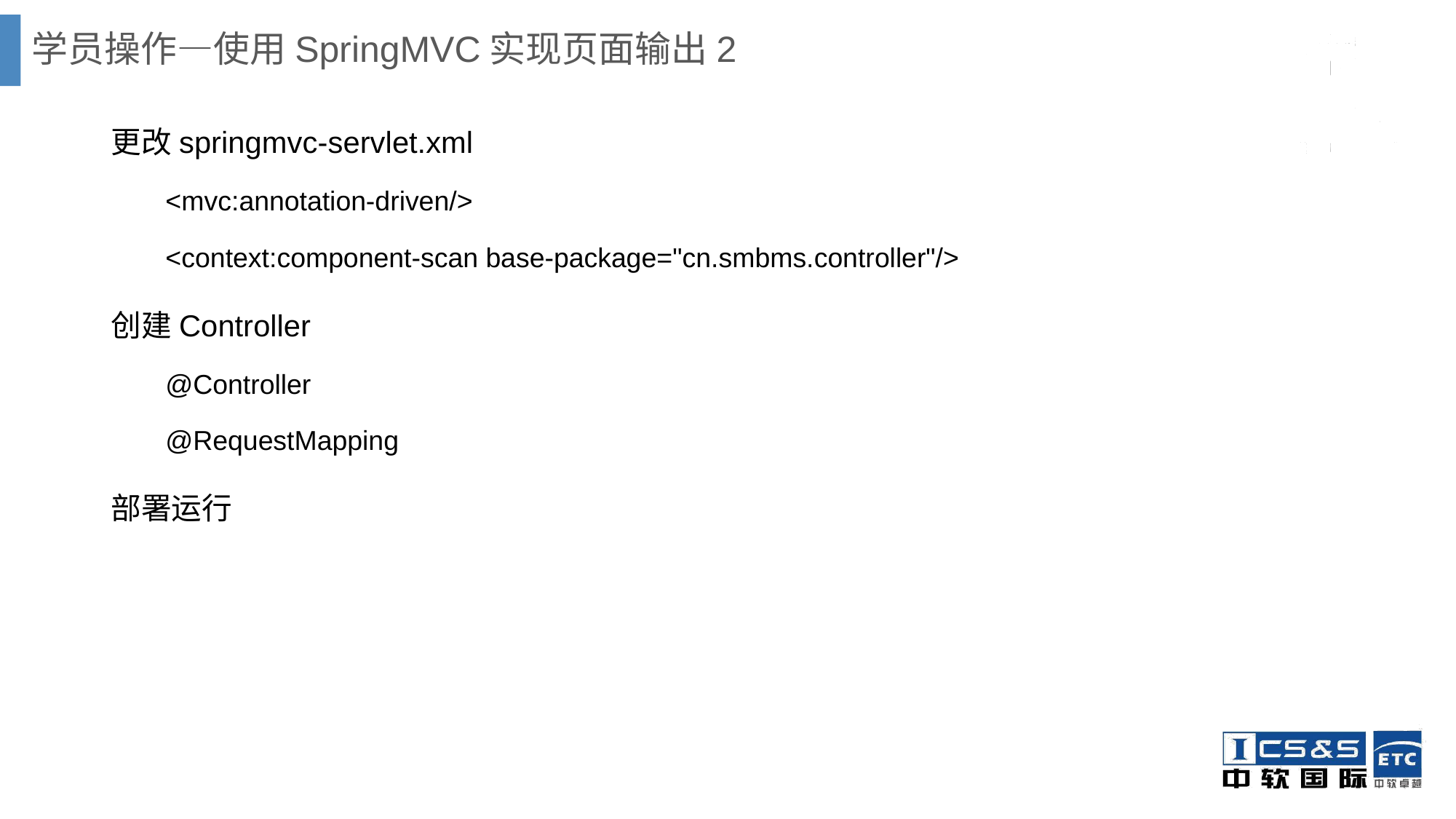

# 学员操作—使用SpringMVC实现页面输出2
更改springmvc-servlet.xml
<mvc:annotation-driven/>
<context:component-scan base-package="cn.smbms.controller"/>
创建Controller
@Controller
@RequestMapping
部署运行